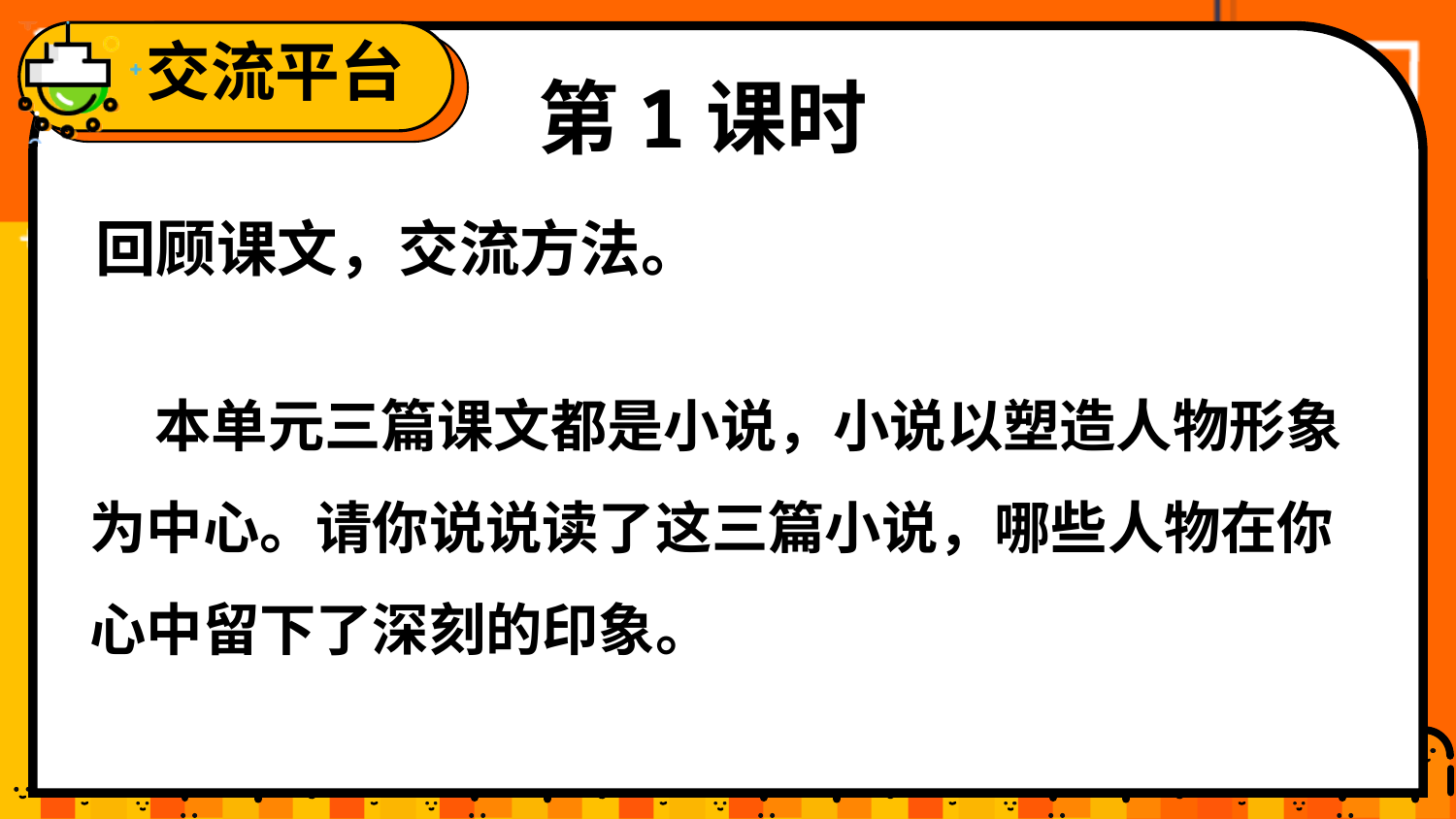

交流平台
第1课时
回顾课文，交流方法。
    本单元三篇课文都是小说，小说以塑造人物形象为中心。请你说说读了这三篇小说，哪些人物在你心中留下了深刻的印象。